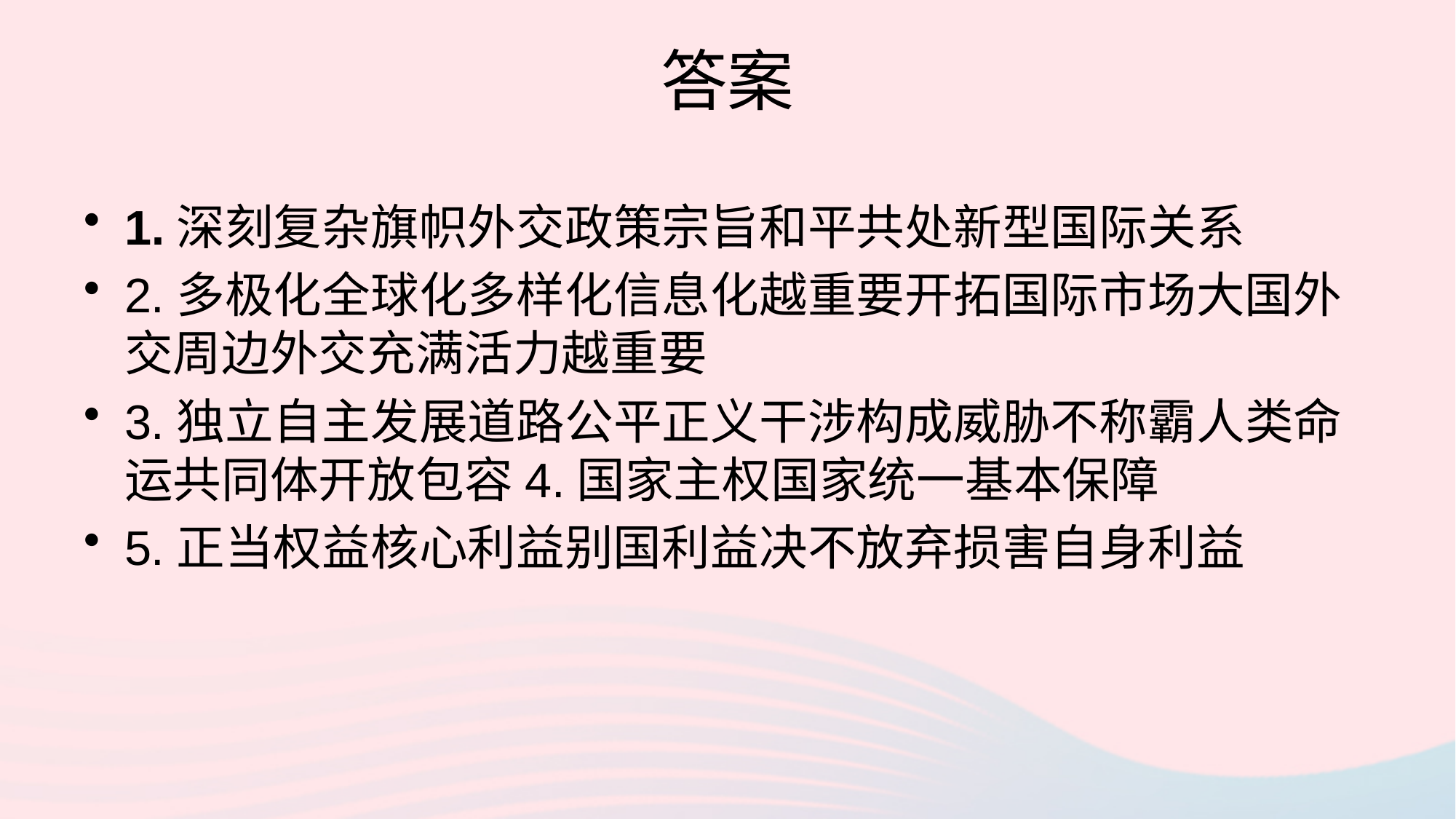

# 答案
1.深刻复杂旗帜外交政策宗旨和平共处新型国际关系
2.多极化全球化多样化信息化越重要开拓国际市场大国外交周边外交充满活力越重要
3.独立自主发展道路公平正义干涉构成威胁不称霸人类命运共同体开放包容4.国家主权国家统一基本保障
5.正当权益核心利益别国利益决不放弃损害自身利益